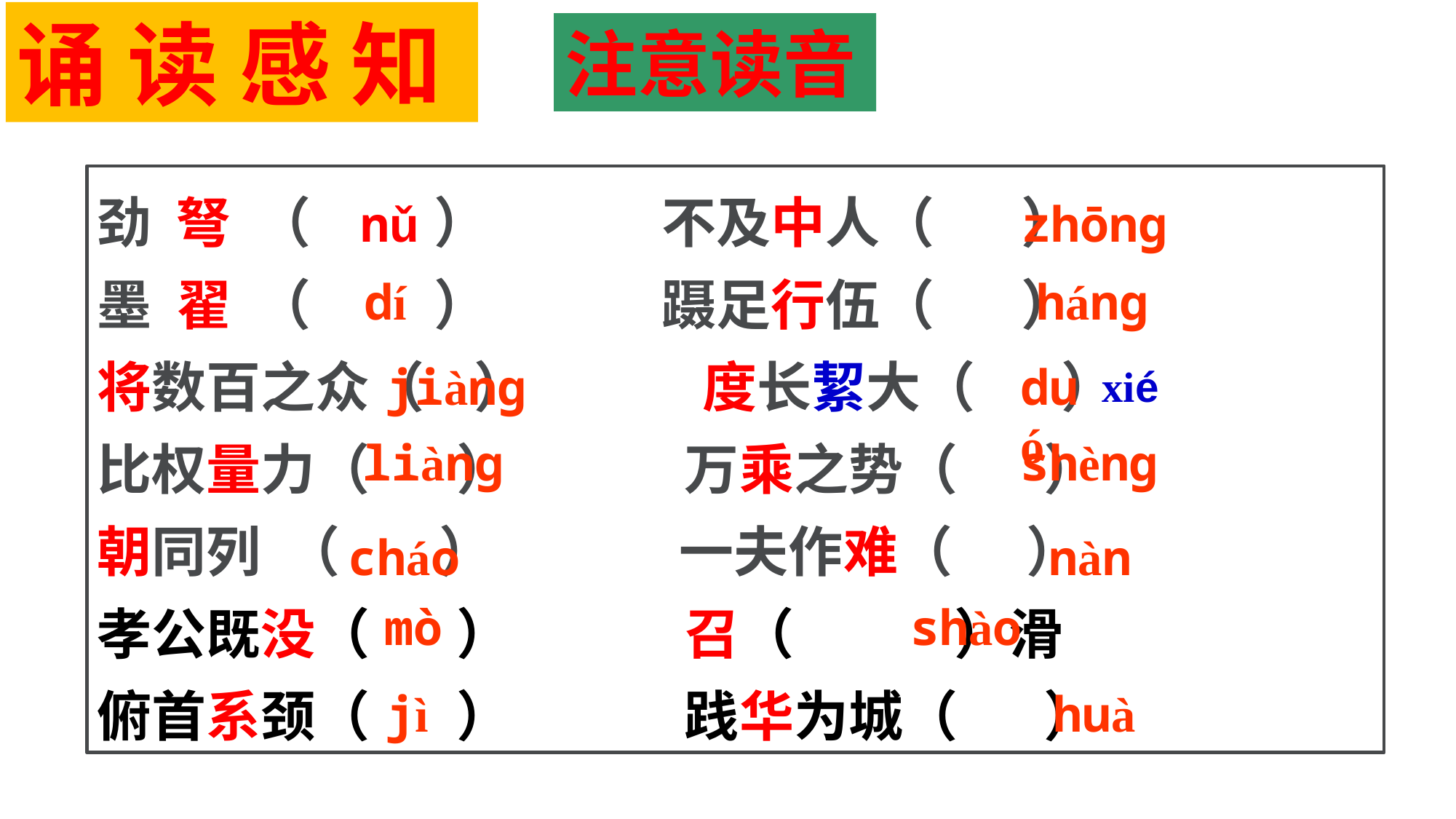

诵 读 感 知
注意读音
劲  弩  （          ）              不及中人（       ）
墨  翟  （          ）              蹑足行伍（       ）
将数百之众（    ）              度长絜大（       ）
比权量力（       ）              万乘之势（       ）
朝同列  （        ）               一夫作难（      ）
孝公既没（       ）              召（             ）滑
俯首系颈（       ）              践华为城（       ）
 nǔ
zhōng
dí
háng
jiàng
duó
xié
liàng
shèng
cháo
nàn
mò
shào
jì
huà